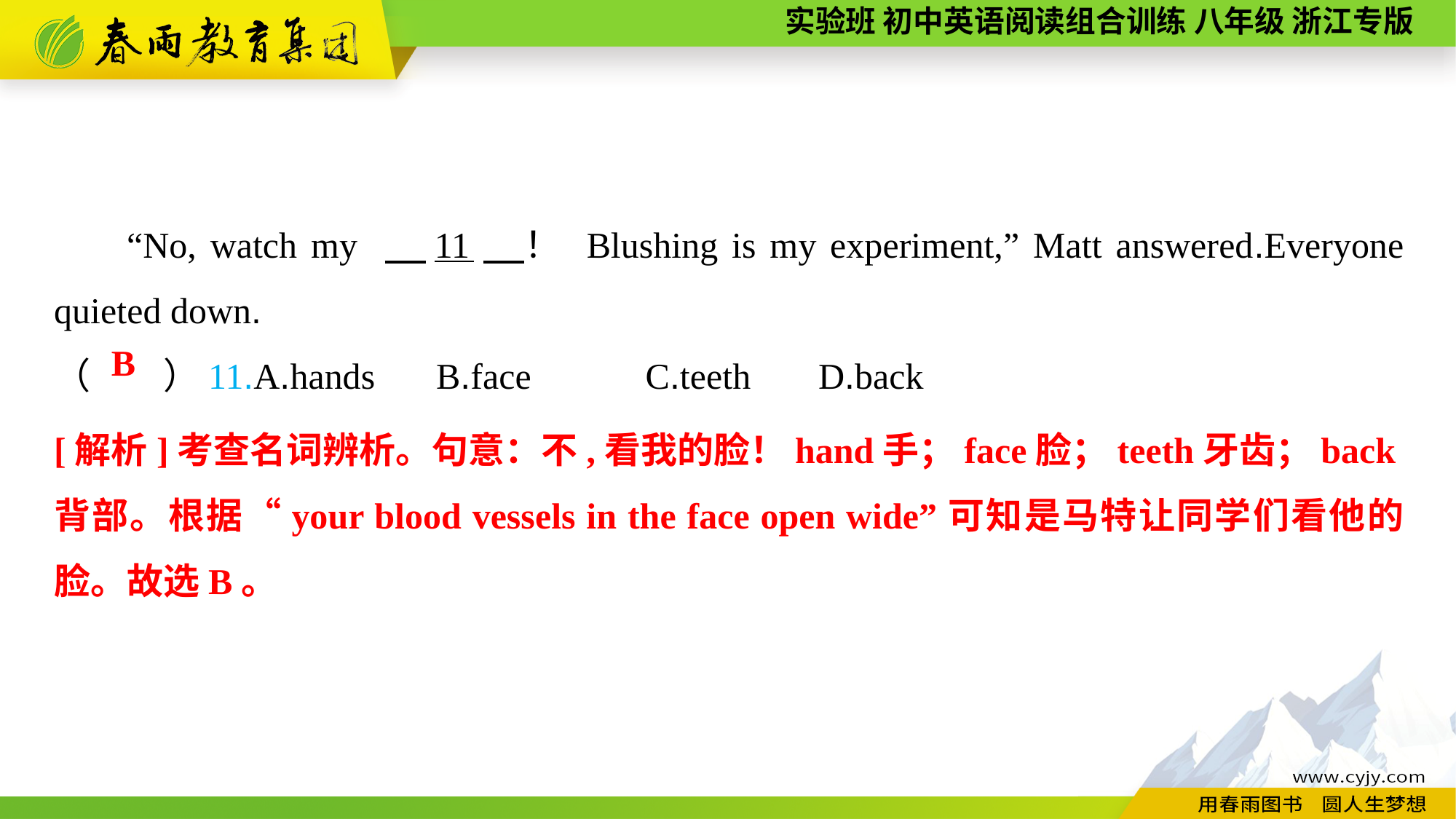

“No, watch my 　11　！ Blushing is my experiment,” Matt answered.Everyone quieted down.
（　　）11.A.hands	      B.face	     C.teeth	D.back
B
[解析]考查名词辨析。句意：不,看我的脸！hand手；face脸；teeth牙齿；back背部。根据“your blood vessels in the face open wide”可知是马特让同学们看他的脸。故选B。